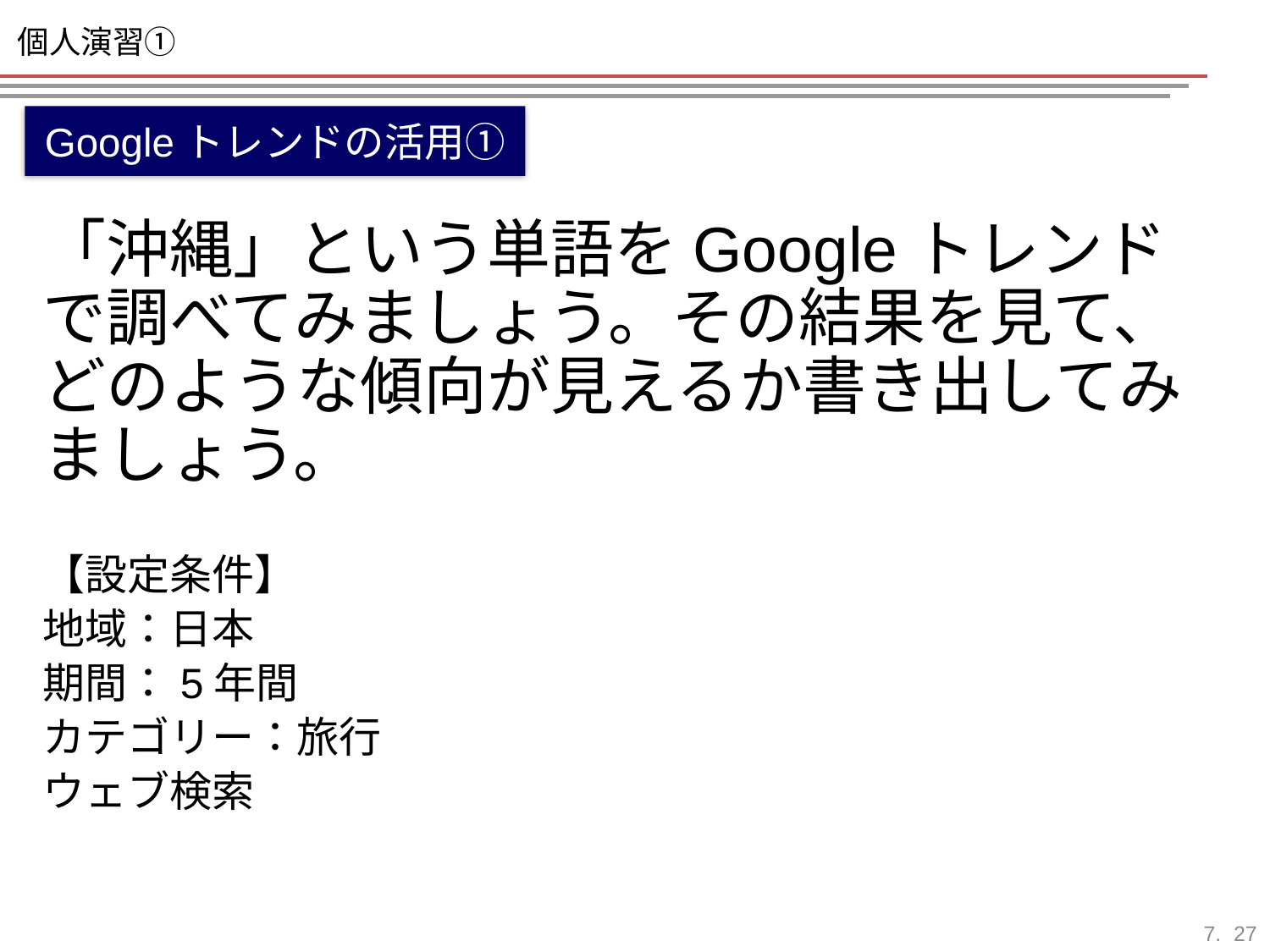

# 個人演習①
Googleトレンドの活用①
「沖縄」という単語をGoogleトレンドで調べてみましょう。その結果を見て、どのような傾向が見えるか書き出してみましょう。

【設定条件】
地域：日本
期間：5年間
カテゴリー：旅行
ウェブ検索
27